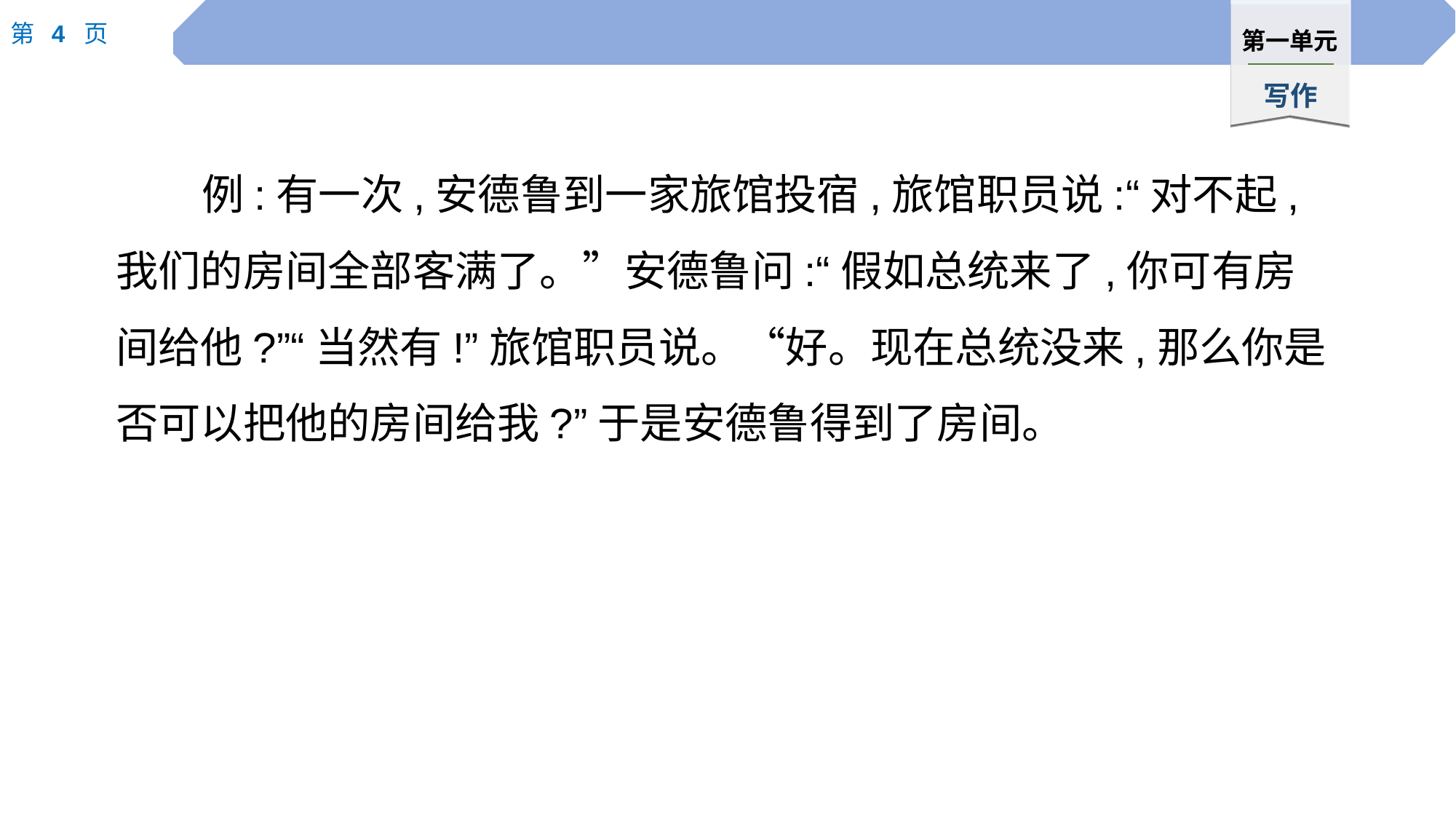

例:有一次,安德鲁到一家旅馆投宿,旅馆职员说:“对不起,我们的房间全部客满了。”安德鲁问:“假如总统来了,你可有房间给他?”“当然有!”旅馆职员说。“好。现在总统没来,那么你是否可以把他的房间给我?”于是安德鲁得到了房间。